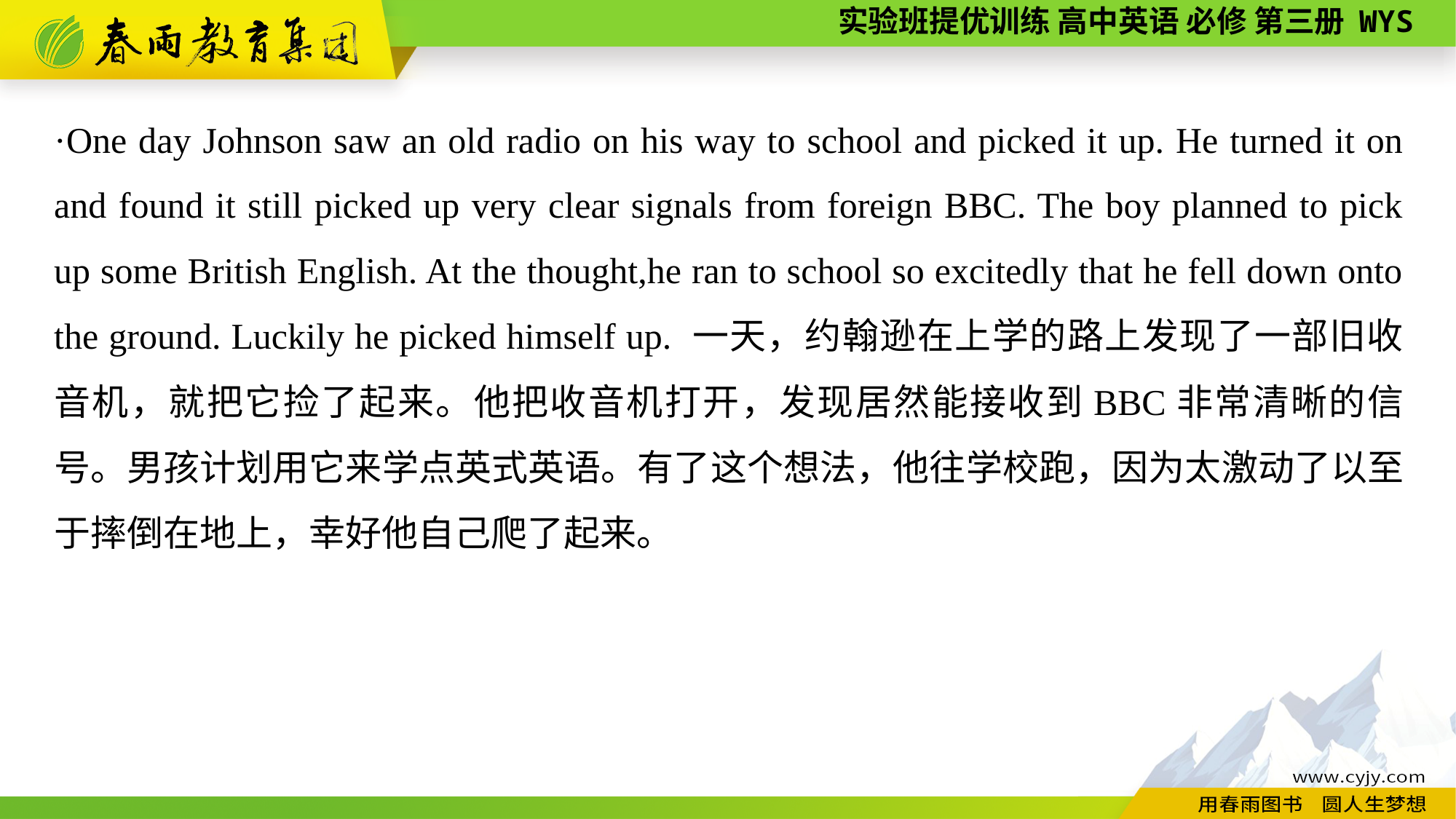

·One day Johnson saw an old radio on his way to school and picked it up. He turned it on and found it still picked up very clear signals from foreign BBC. The boy planned to pick up some British English. At the thought,he ran to school so excitedly that he fell down onto the ground. Luckily he picked himself up. 一天，约翰逊在上学的路上发现了一部旧收音机，就把它捡了起来。他把收音机打开，发现居然能接收到BBC非常清晰的信号。男孩计划用它来学点英式英语。有了这个想法，他往学校跑，因为太激动了以至于摔倒在地上，幸好他自己爬了起来。